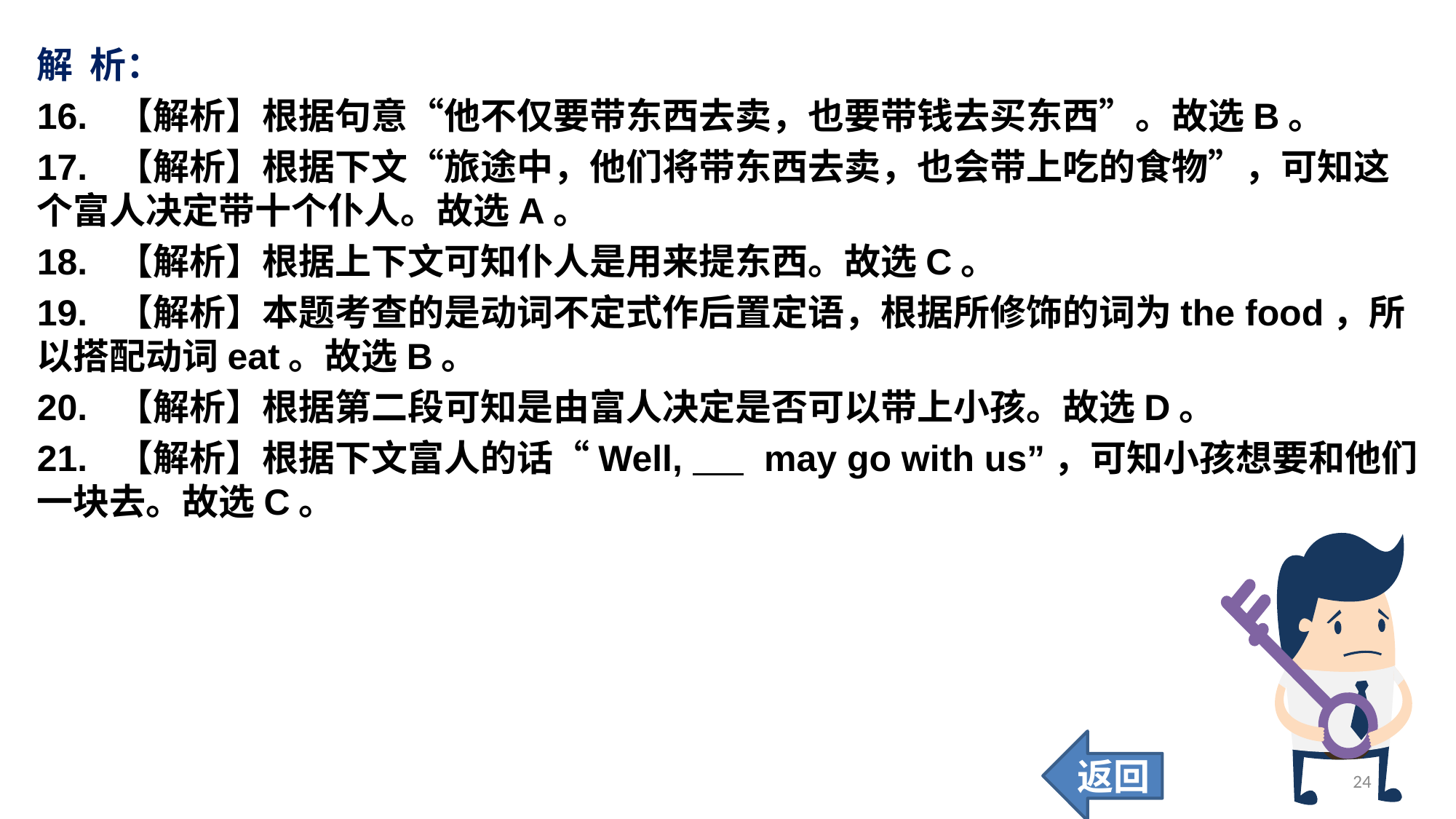

解  析：
16.  【解析】根据句意“他不仅要带东西去卖，也要带钱去买东西”。故选B。
17.  【解析】根据下文“旅途中，他们将带东西去卖，也会带上吃的食物”，可知这个富人决定带十个仆人。故选A。
18.  【解析】根据上下文可知仆人是用来提东西。故选C。
19.  【解析】本题考查的是动词不定式作后置定语，根据所修饰的词为the food，所以搭配动词eat。故选B。
20.  【解析】根据第二段可知是由富人决定是否可以带上小孩。故选D。
21.  【解析】根据下文富人的话“Well,        may go with us”，可知小孩想要和他们一块去。故选C。

返回
24